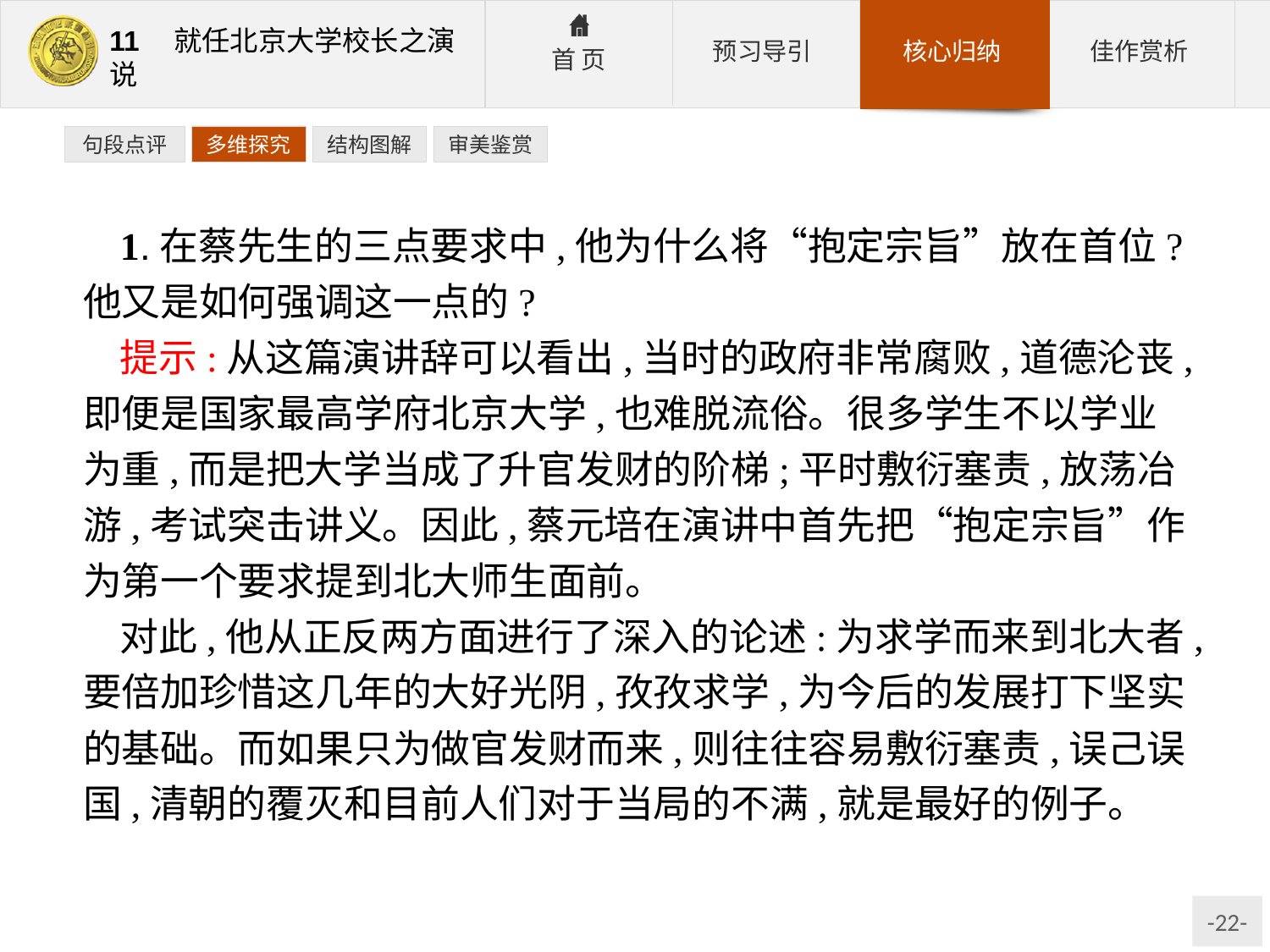

句段点评
多维探究
结构图解
审美鉴赏
1.在蔡先生的三点要求中,他为什么将“抱定宗旨”放在首位?他又是如何强调这一点的?
提示:从这篇演讲辞可以看出,当时的政府非常腐败,道德沦丧,即便是国家最高学府北京大学,也难脱流俗。很多学生不以学业为重,而是把大学当成了升官发财的阶梯;平时敷衍塞责,放荡冶游,考试突击讲义。因此,蔡元培在演讲中首先把“抱定宗旨”作为第一个要求提到北大师生面前。
对此,他从正反两方面进行了深入的论述:为求学而来到北大者,要倍加珍惜这几年的大好光阴,孜孜求学,为今后的发展打下坚实的基础。而如果只为做官发财而来,则往往容易敷衍塞责,误己误国,清朝的覆灭和目前人们对于当局的不满,就是最好的例子。